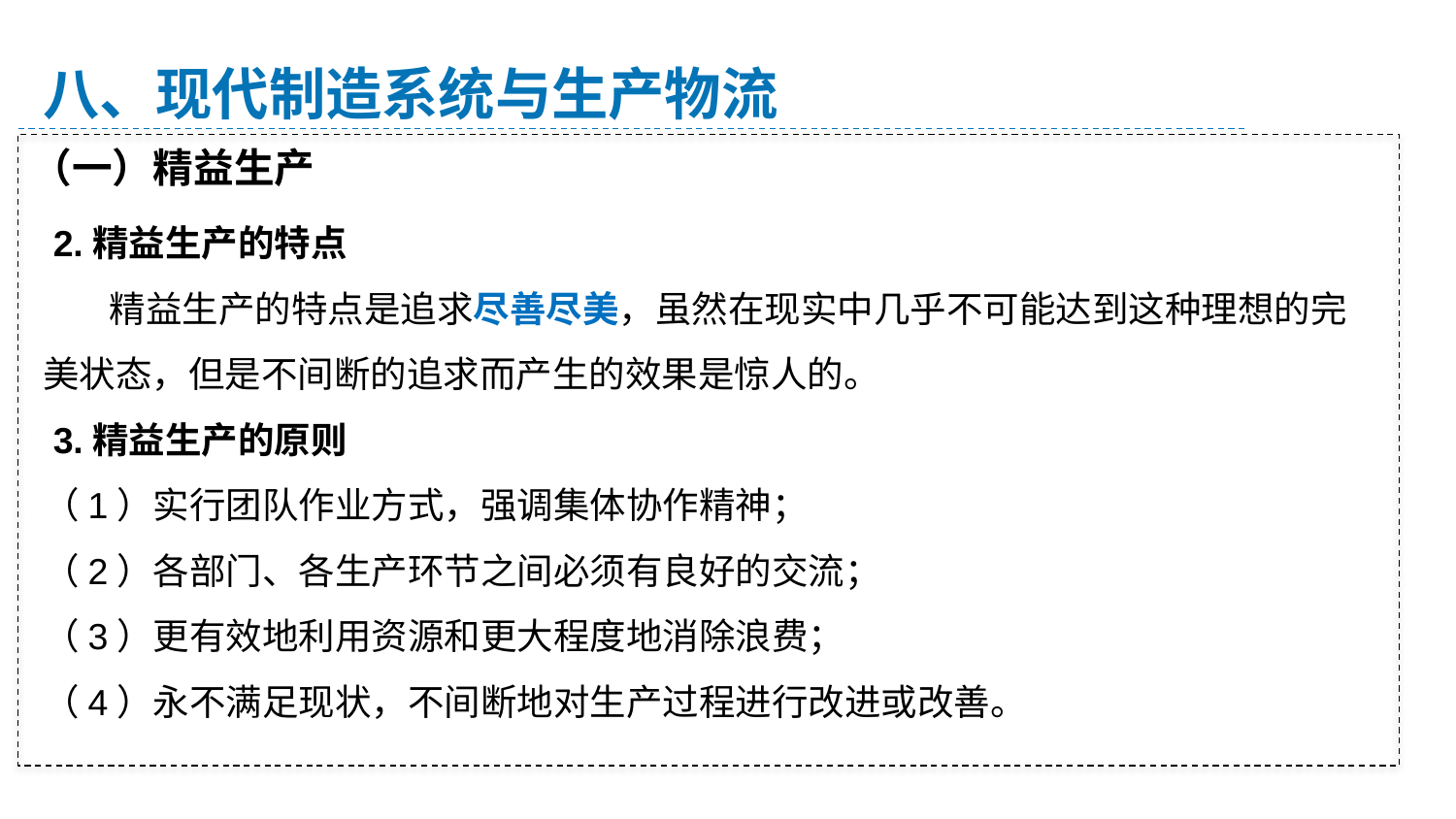

八、现代制造系统与生产物流
（一）精益生产

 2.精益生产的特点
       精益生产的特点是追求尽善尽美，虽然在现实中几乎不可能达到这种理想的完美状态，但是不间断的追求而产生的效果是惊人的。
 3.精益生产的原则
（1）实行团队作业方式，强调集体协作精神；
（2）各部门、各生产环节之间必须有良好的交流；
（3）更有效地利用资源和更大程度地消除浪费；
（4）永不满足现状，不间断地对生产过程进行改进或改善。